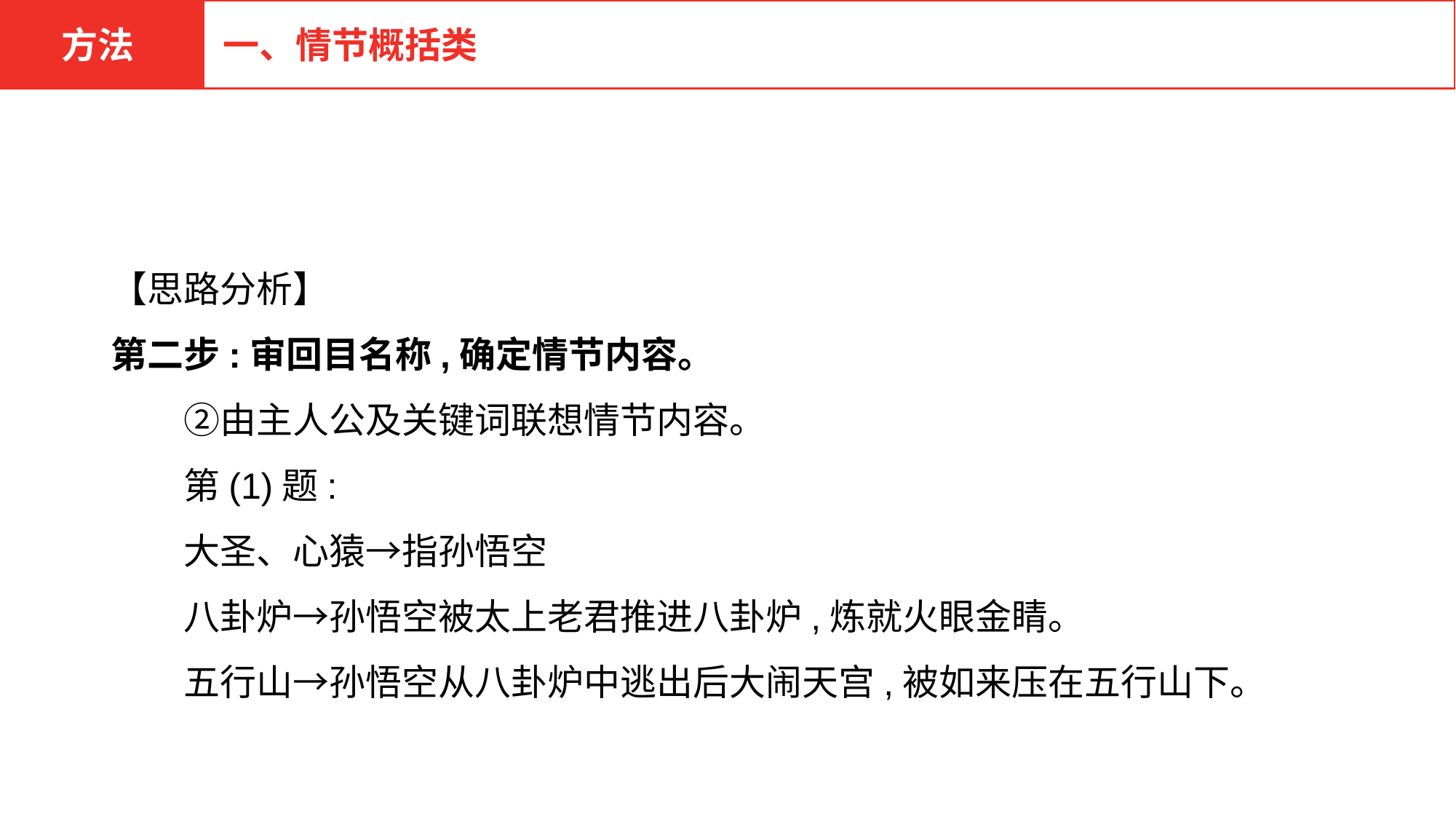

方法
一、情节概括类
【思路分析】
第二步:审回目名称,确定情节内容。
　　②由主人公及关键词联想情节内容。
　　第(1)题:
　　大圣、心猿→指孙悟空
　　八卦炉→孙悟空被太上老君推进八卦炉,炼就火眼金睛。
　　五行山→孙悟空从八卦炉中逃出后大闹天宫,被如来压在五行山下。